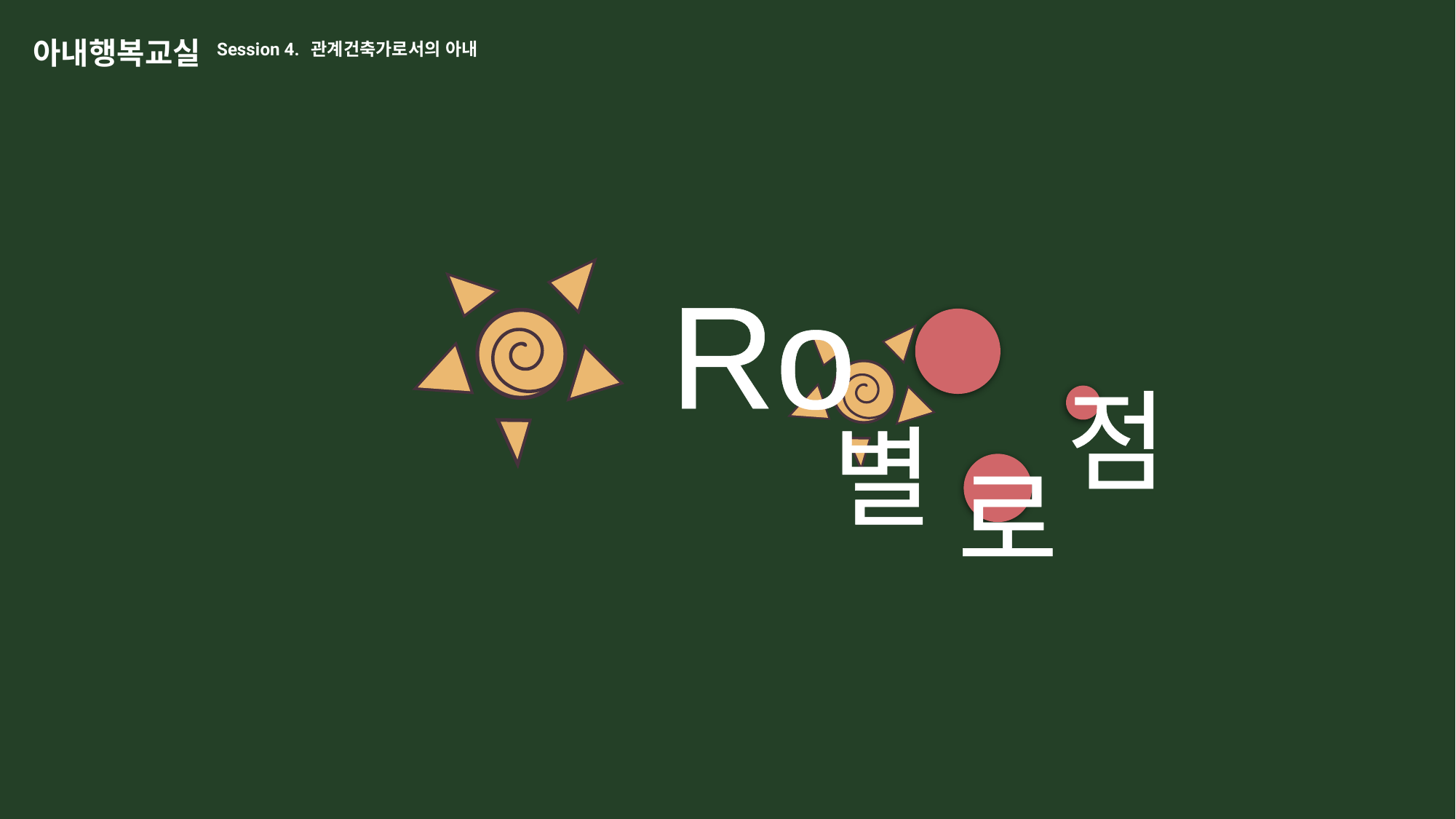

아내행복교실 Session 4. 관계건축가로서의 아내
Ro

점

별

로